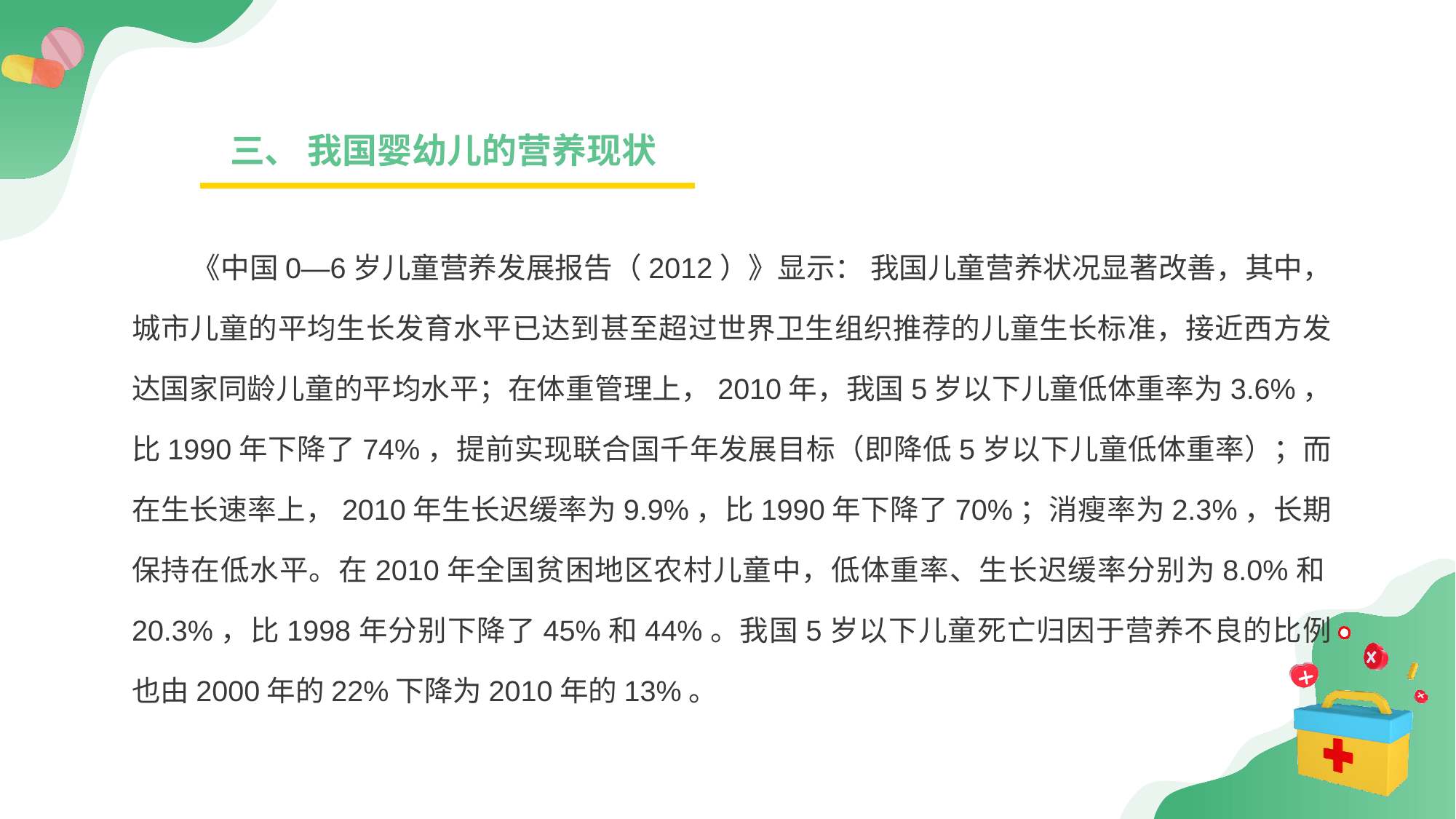

三、 我国婴幼儿的营养现状
《中国0—6岁儿童营养发展报告（2012）》显示： 我国儿童营养状况显著改善，其中，城市儿童的平均生长发育水平已达到甚至超过世界卫生组织推荐的儿童生长标准，接近西方发达国家同龄儿童的平均水平；在体重管理上，2010年，我国5岁以下儿童低体重率为3.6%，比1990年下降了74%，提前实现联合国千年发展目标（即降低5岁以下儿童低体重率）；而在生长速率上，2010年生长迟缓率为9.9%，比1990年下降了70%；消瘦率为2.3%，长期保持在低水平。在2010年全国贫困地区农村儿童中，低体重率、生长迟缓率分别为8.0%和20.3%，比1998年分别下降了45%和44%。我国5岁以下儿童死亡归因于营养不良的比例也由2000年的22%下降为2010年的13%。